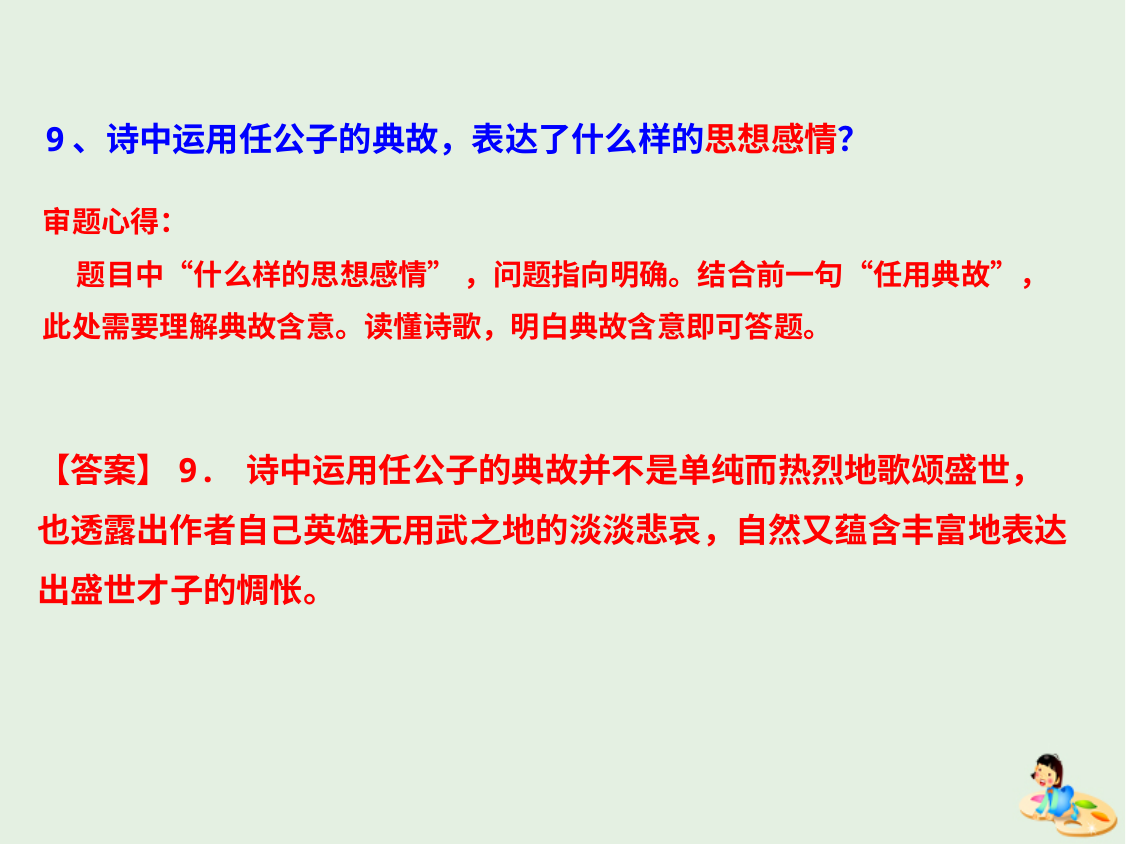

9、诗中运用任公子的典故，表达了什么样的思想感情？
审题心得：
    题目中“什么样的思想感情” ，问题指向明确。结合前一句“任用典故”，此处需要理解典故含意。读懂诗歌，明白典故含意即可答题。
【答案】9. 诗中运用任公子的典故并不是单纯而热烈地歌颂盛世，也透露出作者自己英雄无用武之地的淡淡悲哀，自然又蕴含丰富地表达出盛世才子的惆怅。